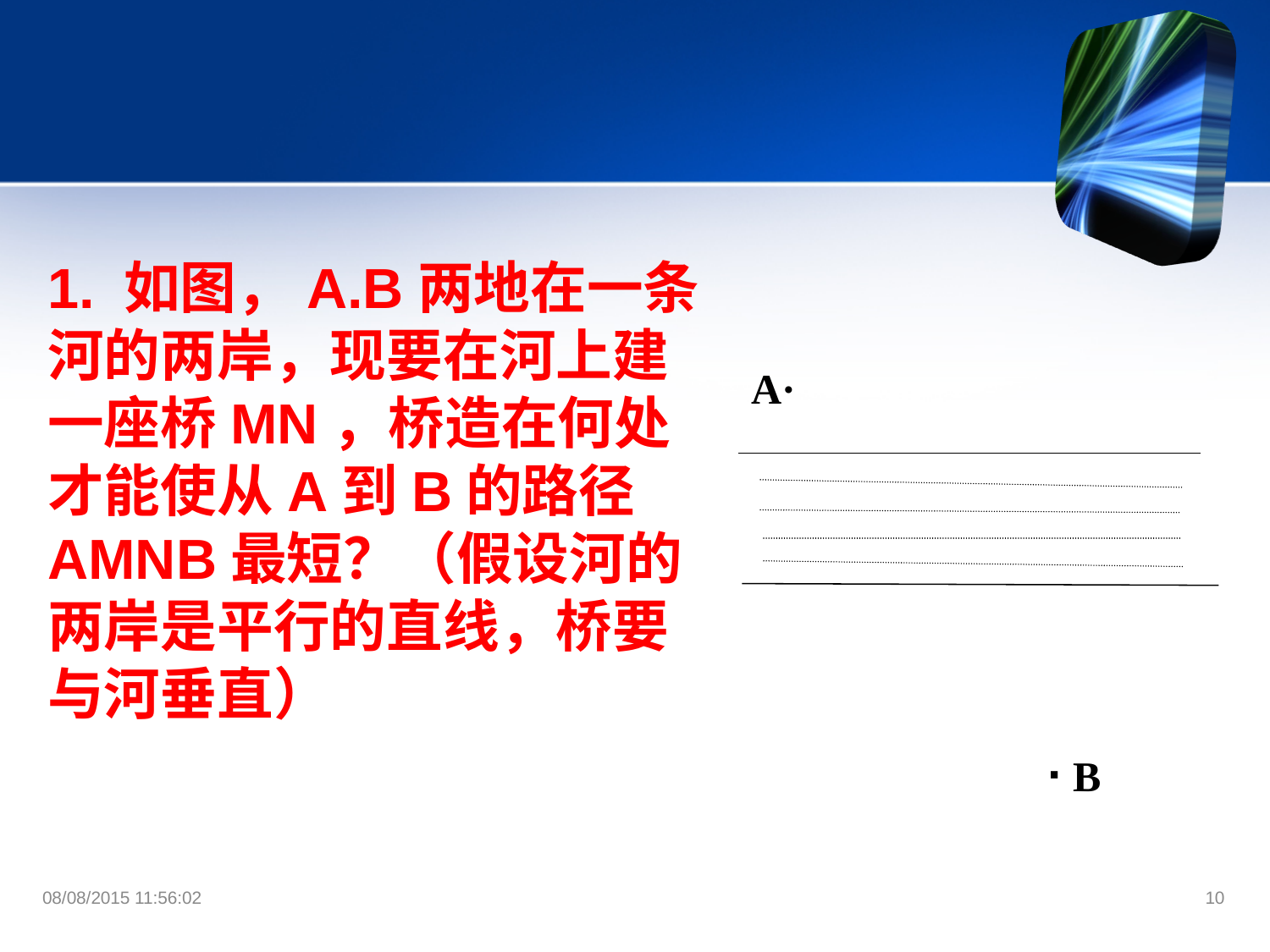

A·
1. 如图，A.B两地在一条河的两岸，现要在河上建一座桥MN，桥造在何处才能使从A到B的路径AMNB最短？（假设河的两岸是平行的直线，桥要与河垂直）

· B
# 08/08/2015 11:56:02

10